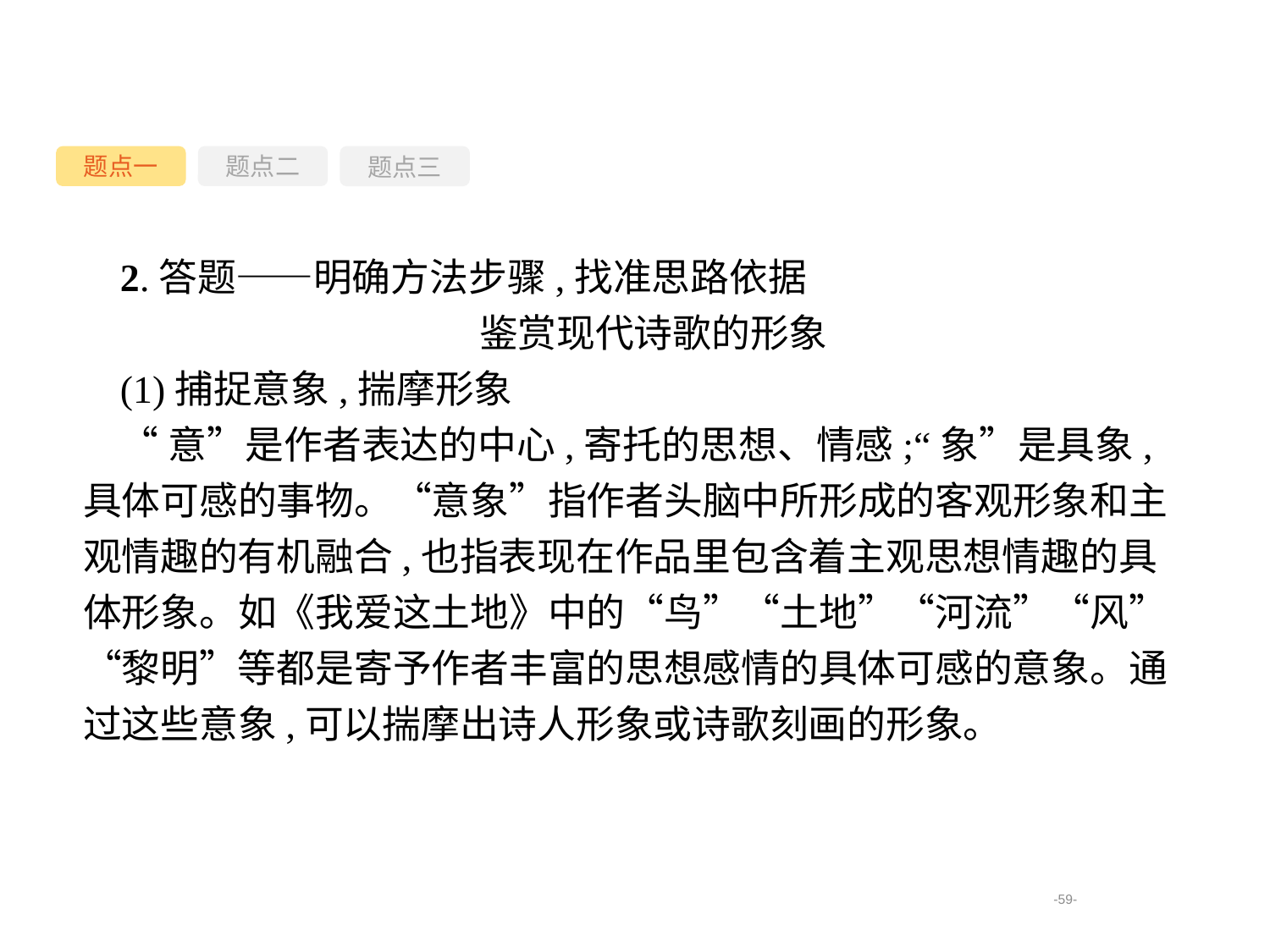

题点一
题点三
题点二
2.答题——明确方法步骤,找准思路依据
鉴赏现代诗歌的形象
(1)捕捉意象,揣摩形象
“意”是作者表达的中心,寄托的思想、情感;“象”是具象,具体可感的事物。“意象”指作者头脑中所形成的客观形象和主观情趣的有机融合,也指表现在作品里包含着主观思想情趣的具体形象。如《我爱这土地》中的“鸟”“土地”“河流”“风”“黎明”等都是寄予作者丰富的思想感情的具体可感的意象。通过这些意象,可以揣摩出诗人形象或诗歌刻画的形象。
-59-